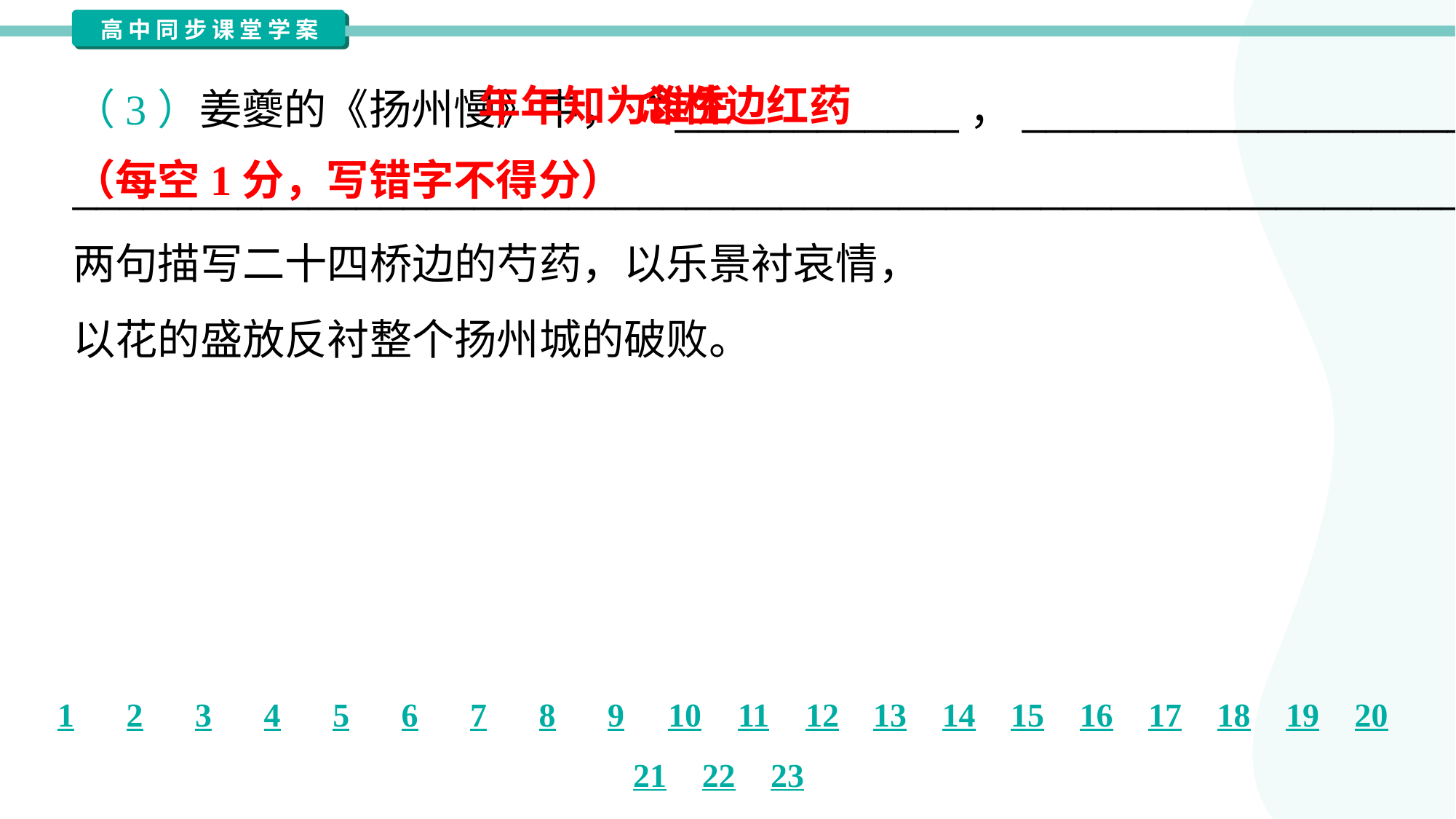

年年知为谁生
（每空1分，写错字不得分）
念桥边红药
（3）姜夔的《扬州慢》中，“____________，_____________________
_____________________________________________________________”
两句描写二十四桥边的芍药，以乐景衬哀情，
以花的盛放反衬整个扬州城的破败。